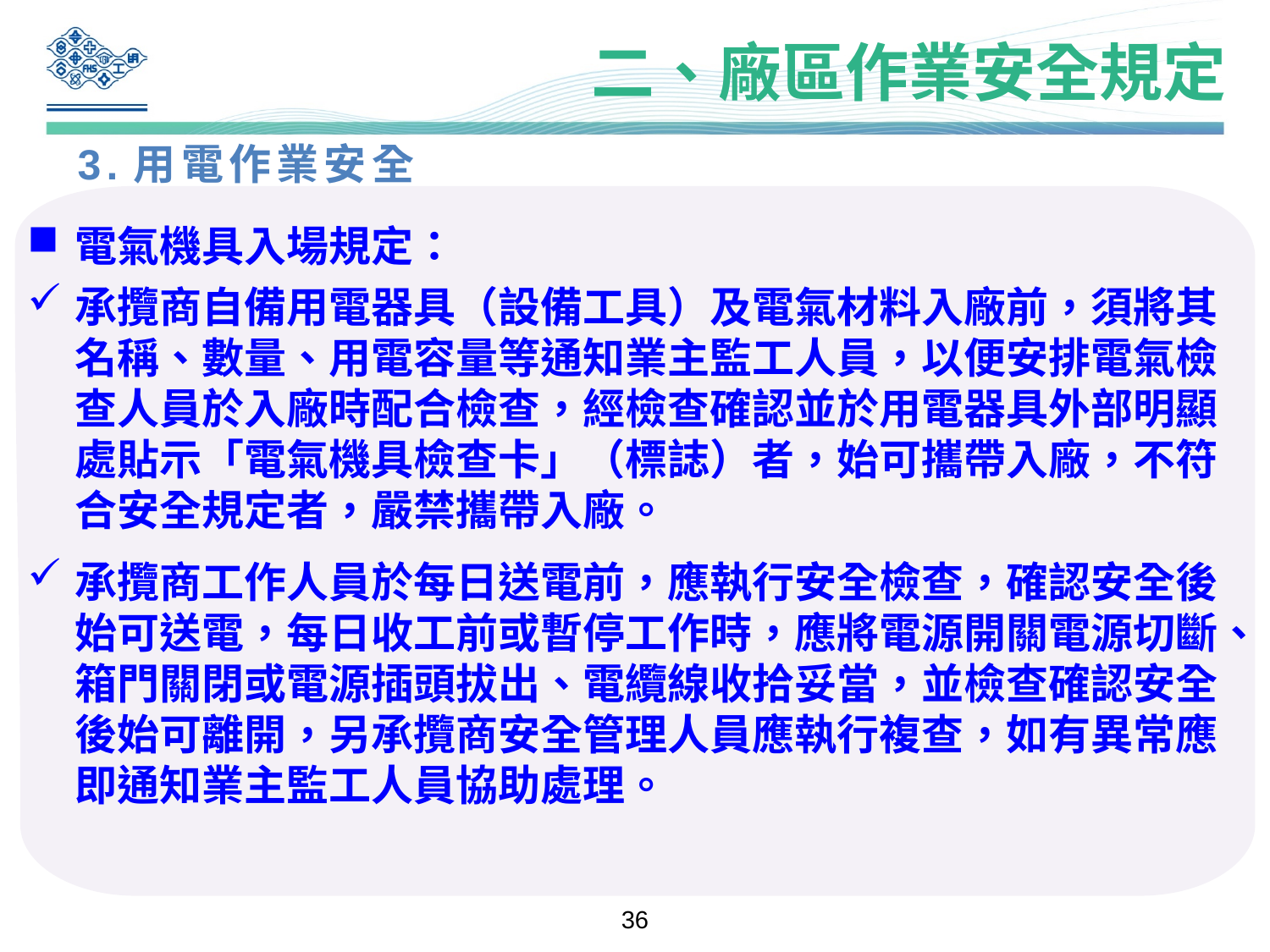

二、廠區作業安全規定
3.用電作業安全
電氣機具入場規定：
承攬商自備用電器具（設備工具）及電氣材料入廠前，須將其名稱、數量、用電容量等通知業主監工人員，以便安排電氣檢查人員於入廠時配合檢查，經檢查確認並於用電器具外部明顯處貼示「電氣機具檢查卡」（標誌）者，始可攜帶入廠，不符合安全規定者，嚴禁攜帶入廠。
承攬商工作人員於每日送電前，應執行安全檢查，確認安全後始可送電，每日收工前或暫停工作時，應將電源開關電源切斷、箱門關閉或電源插頭拔出、電纜線收拾妥當，並檢查確認安全後始可離開，另承攬商安全管理人員應執行複查，如有異常應即通知業主監工人員協助處理。